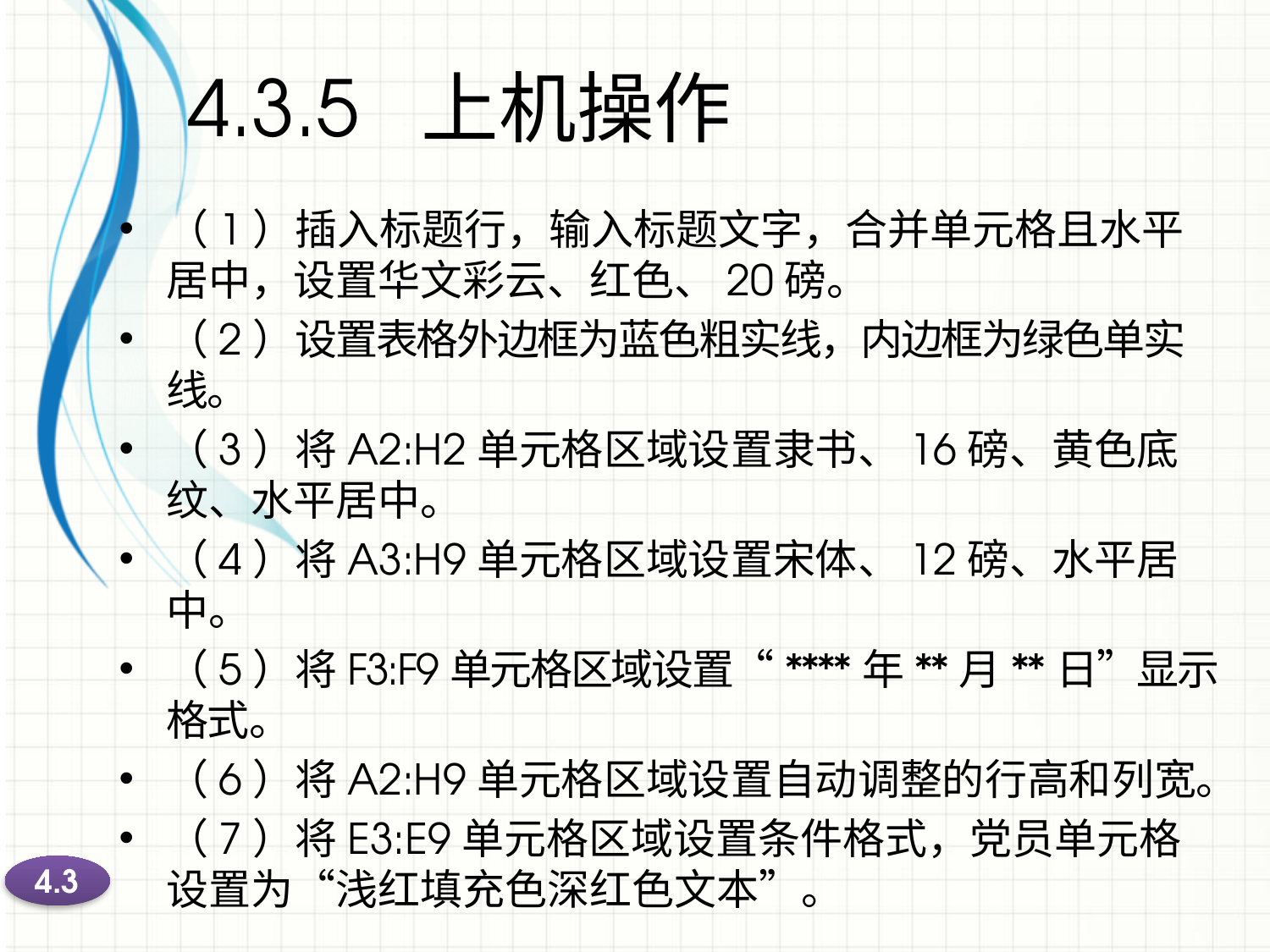

# 4.3.5  上机操作
（1）插入标题行，输入标题文字，合并单元格且水平居中，设置华文彩云、红色、20磅。
（2）设置表格外边框为蓝色粗实线，内边框为绿色单实线。
（3）将A2:H2单元格区域设置隶书、16磅、黄色底纹、水平居中。
（4）将A3:H9单元格区域设置宋体、12磅、水平居中。
（5）将F3:F9单元格区域设置“****年**月**日”显示格式。
（6）将A2:H9单元格区域设置自动调整的行高和列宽。
（7）将E3:E9单元格区域设置条件格式，党员单元格设置为“浅红填充色深红色文本”。